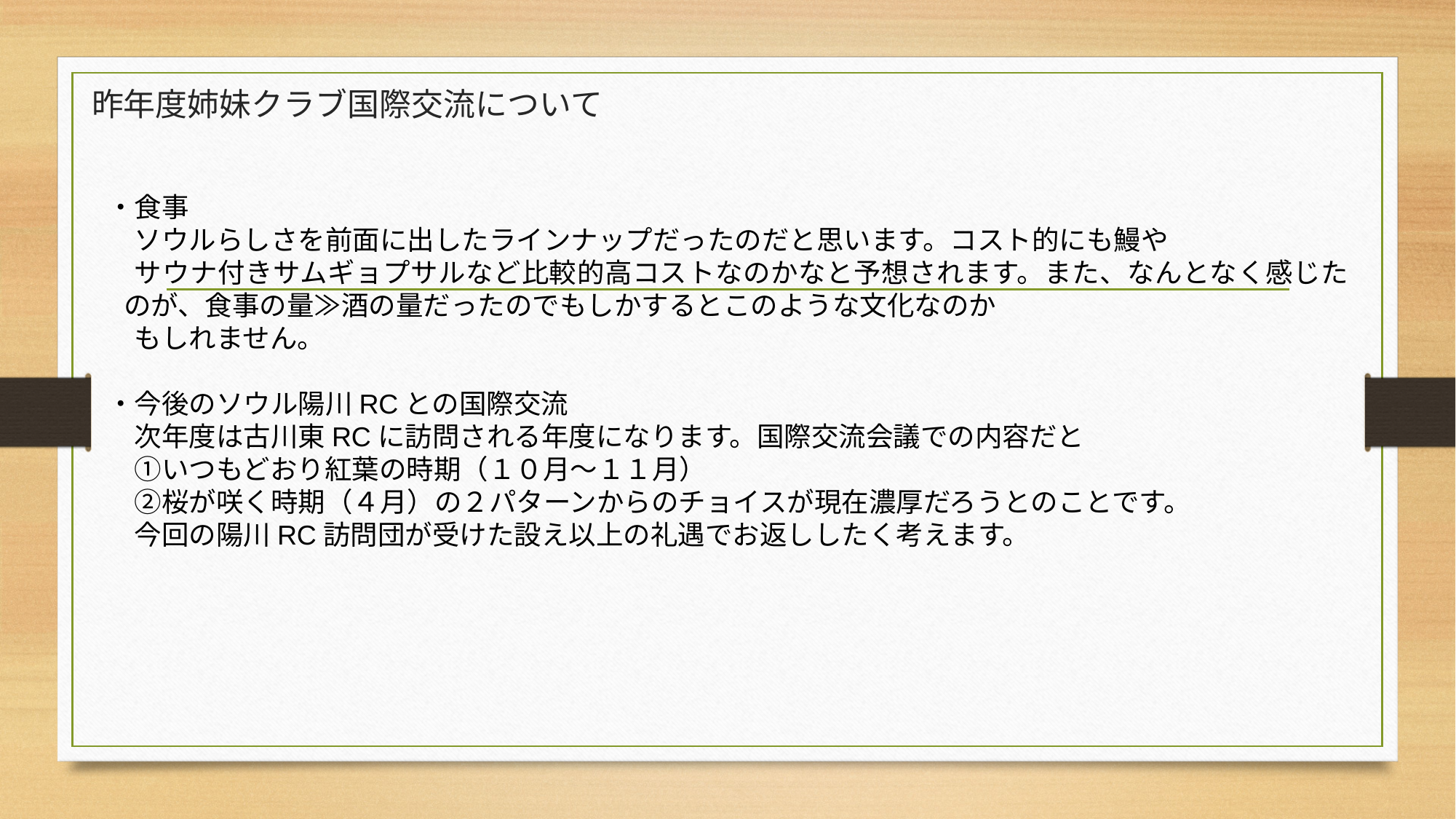

# 昨年度姉妹クラブ国際交流について
・食事
　ソウルらしさを前面に出したラインナップだったのだと思います。コスト的にも鰻や
　サウナ付きサムギョプサルなど比較的高コストなのかなと予想されます。また、なんとなく感じたのが、食事の量≫酒の量だったのでもしかするとこのような文化なのか
　もしれません。

・今後のソウル陽川RCとの国際交流
　次年度は古川東RCに訪問される年度になります。国際交流会議での内容だと
　①いつもどおり紅葉の時期（１０月～１１月）
　②桜が咲く時期（４月）の２パターンからのチョイスが現在濃厚だろうとのことです。
　今回の陽川RC訪問団が受けた設え以上の礼遇でお返ししたく考えます。